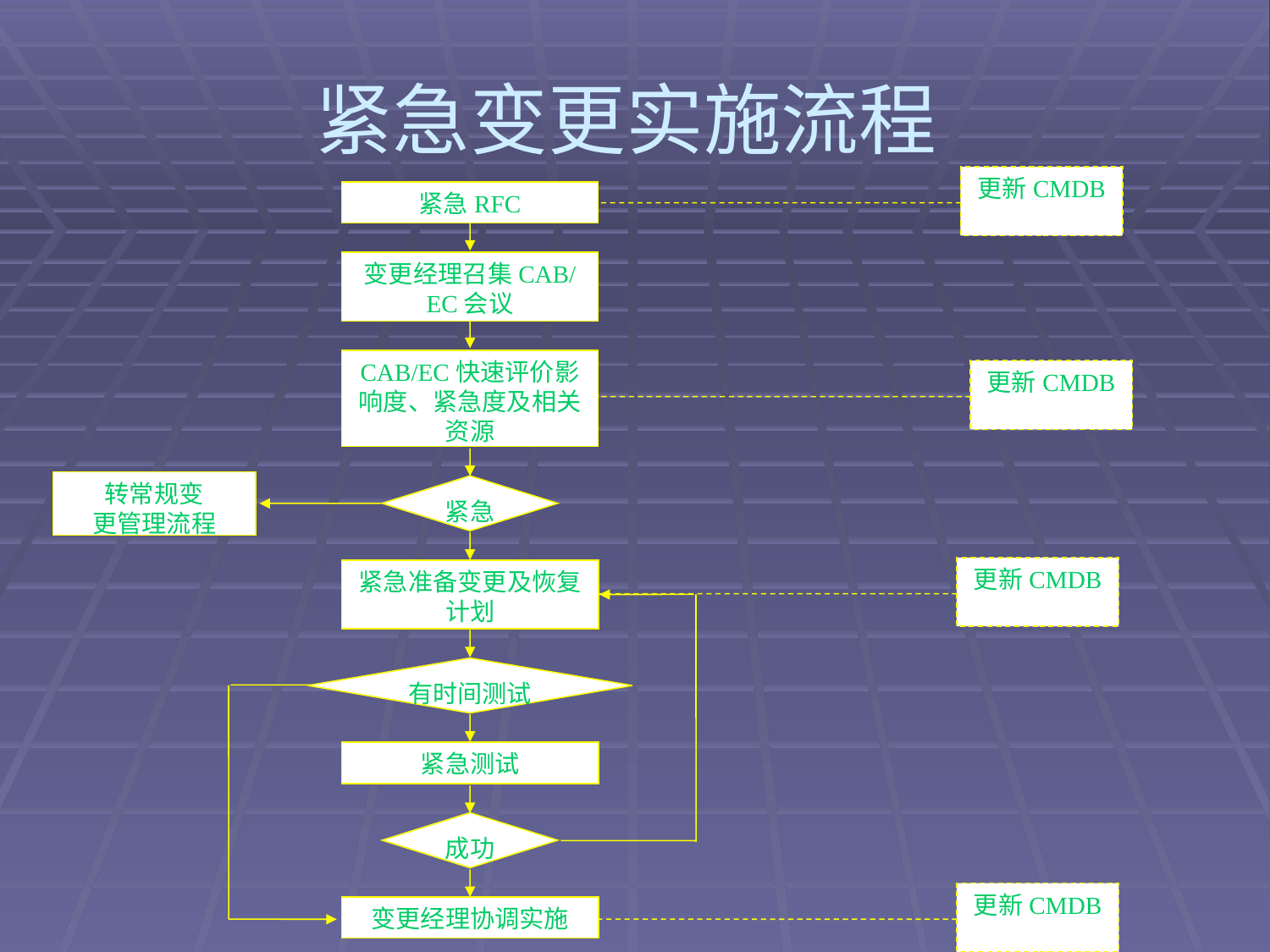

# 紧急变更实施流程
更新CMDB

紧急RFC

变更经理召集CAB/EC会议

CAB/EC快速评价影响度、紧急度及相关资源

紧急

紧急准备变更及恢复计划
有时间测试
紧急测试
成功
变更经理协调实施

转常规变
更管理流程
更新CMDB

更新CMDB

更新CMDB